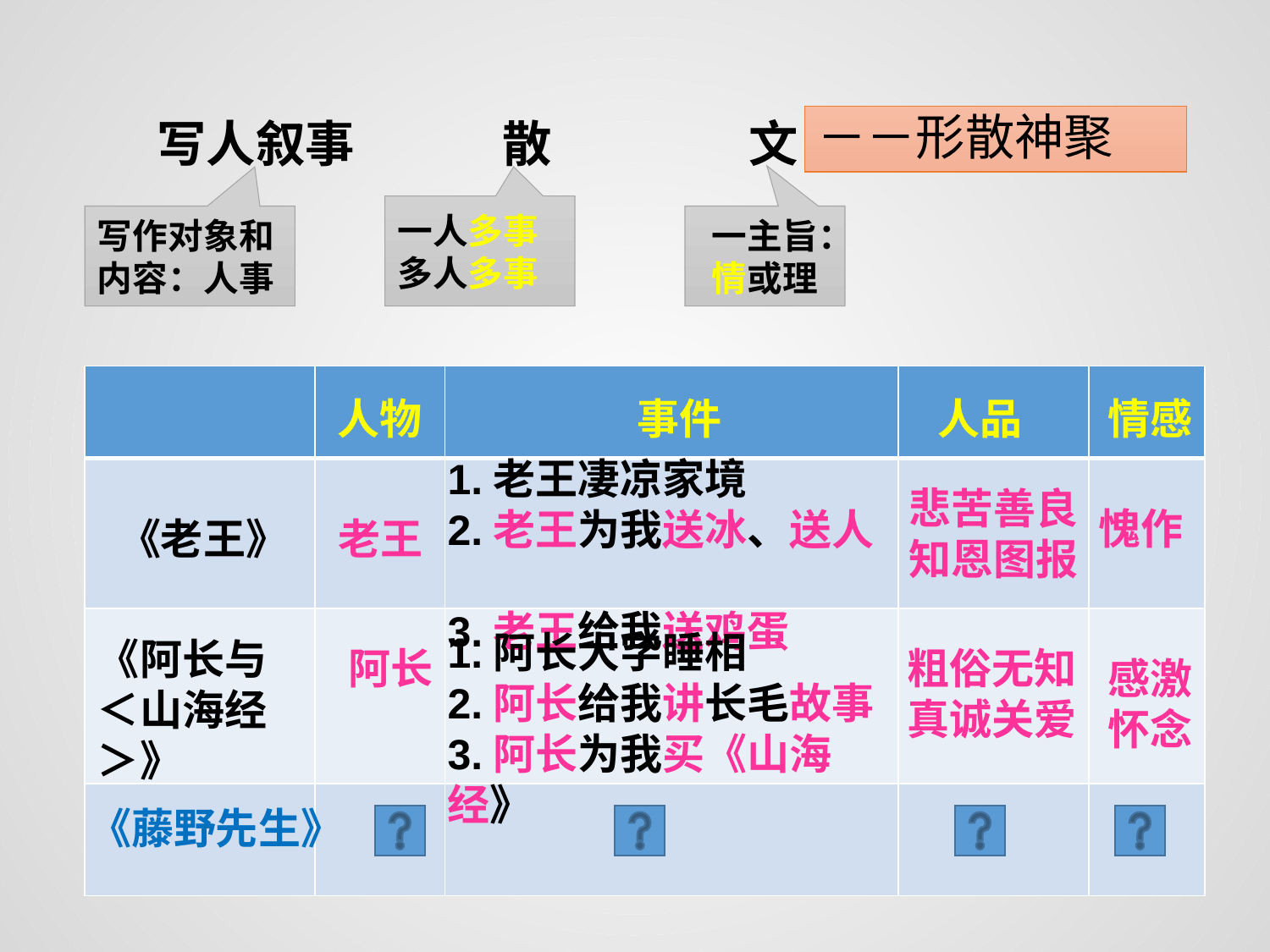

写人叙事　　　散　　　　文
－－形散神聚
一人多事
多人多事
写作对象和内容：人事
一主旨：情或理
|  |  |  |  |  |
| --- | --- | --- | --- | --- |
|  |  |  |  |  |
|  |  |  |  |  |
|  |  |  |  |  |
人物
事件
人品
情感
1.老王凄凉家境
2.老王为我送冰、送人
3.老王给我送鸡蛋
悲苦善良
知恩图报
愧作
老王
1.阿长大字睡相
2.阿长给我讲长毛故事
3.阿长为我买《山海经》
阿长
粗俗无知真诚关爱
感激怀念
《老王》
《阿长与
＜山海经＞》
《藤野先生》